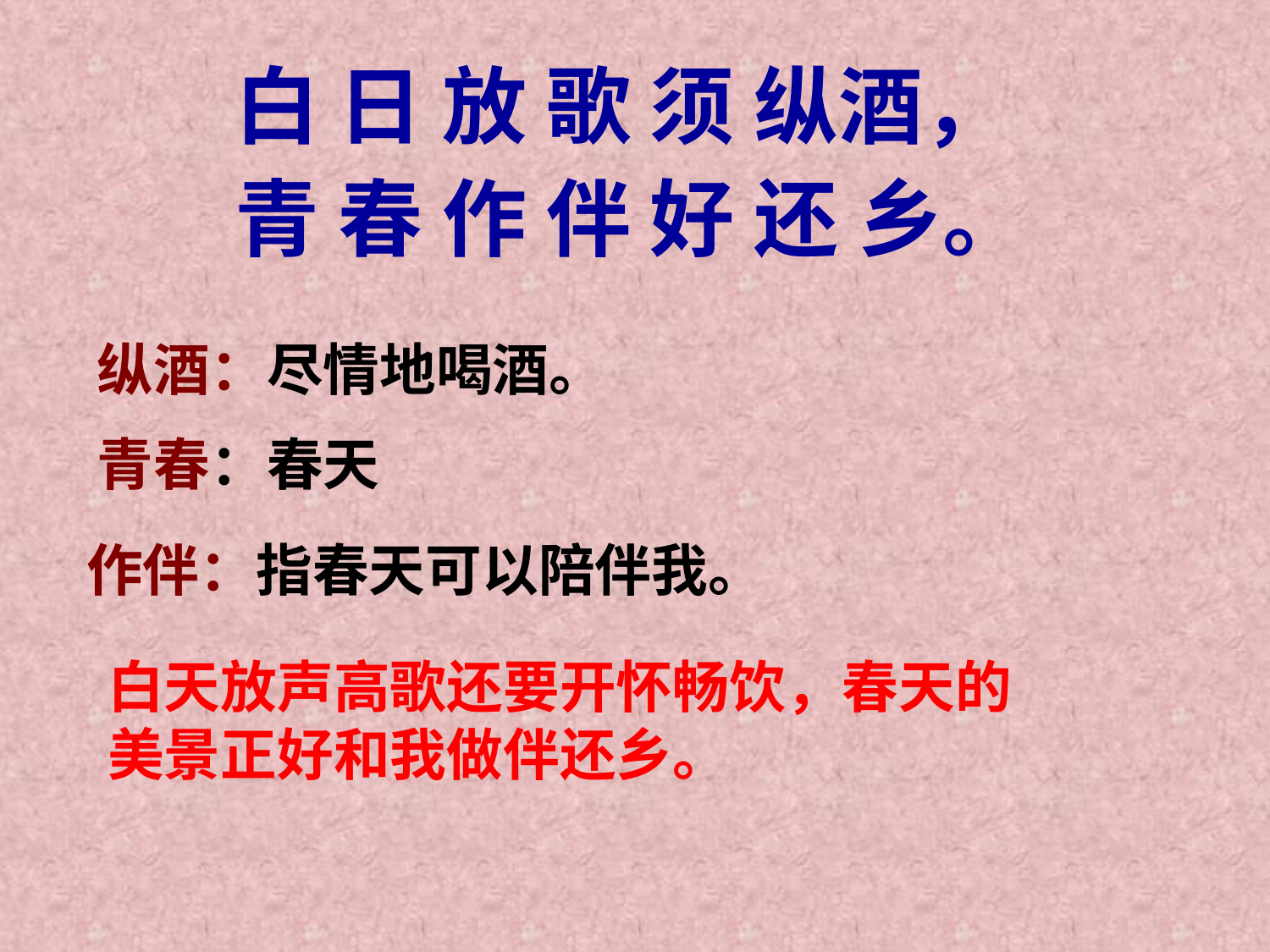

白 日 放 歌 须 纵酒，
青 春 作 伴 好 还 乡。
纵酒：尽情地喝酒。
青春：春天
作伴：指春天可以陪伴我。
白天放声高歌还要开怀畅饮，春天的美景正好和我做伴还乡。